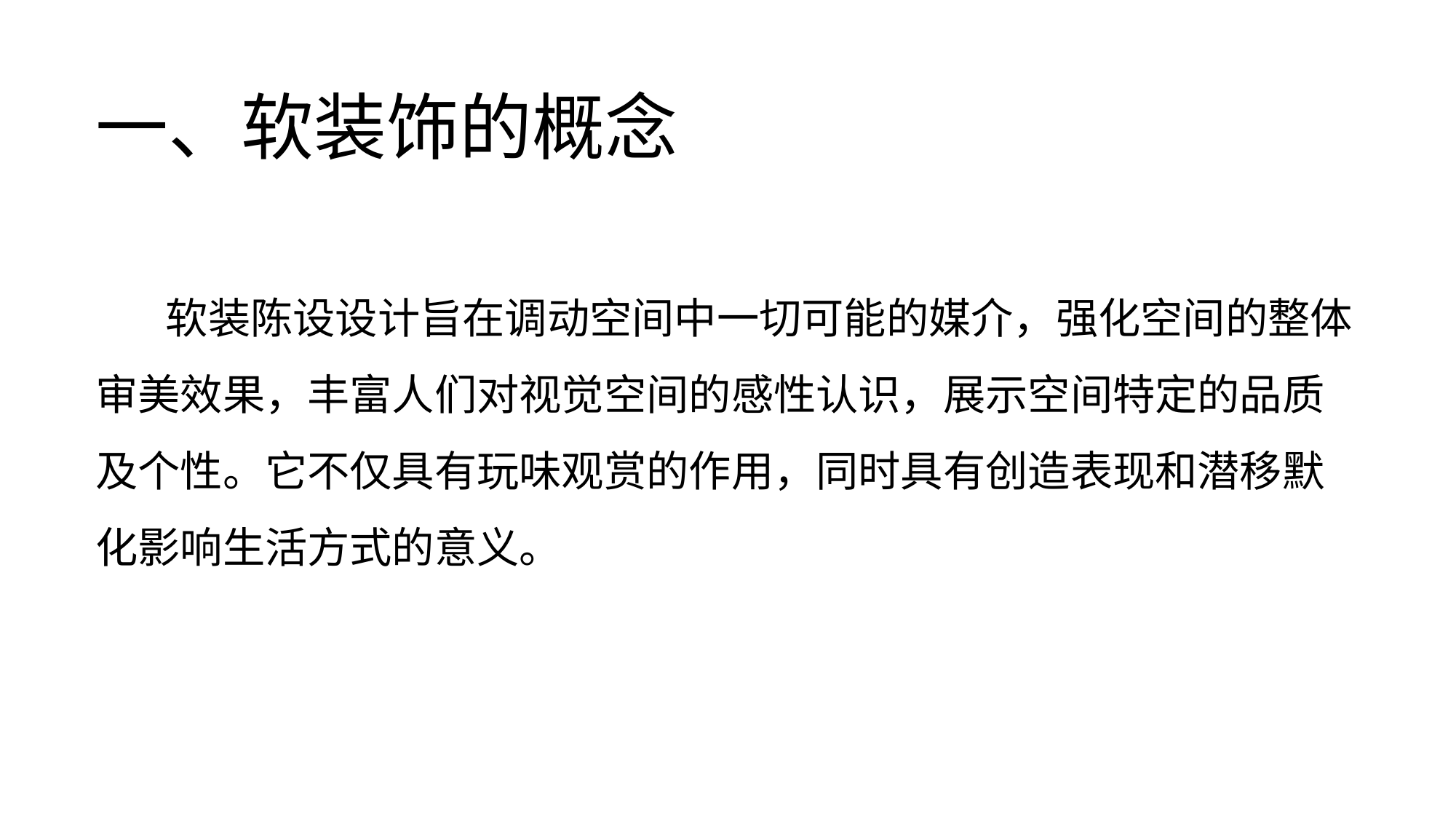

一、软装饰的概念

   软装陈设设计旨在调动空间中一切可能的媒介，强化空间的整体审美效果，丰富人们对视觉空间的感性认识，展示空间特定的品质及个性。它不仅具有玩味观赏的作用，同时具有创造表现和潜移默化影响生活方式的意义。